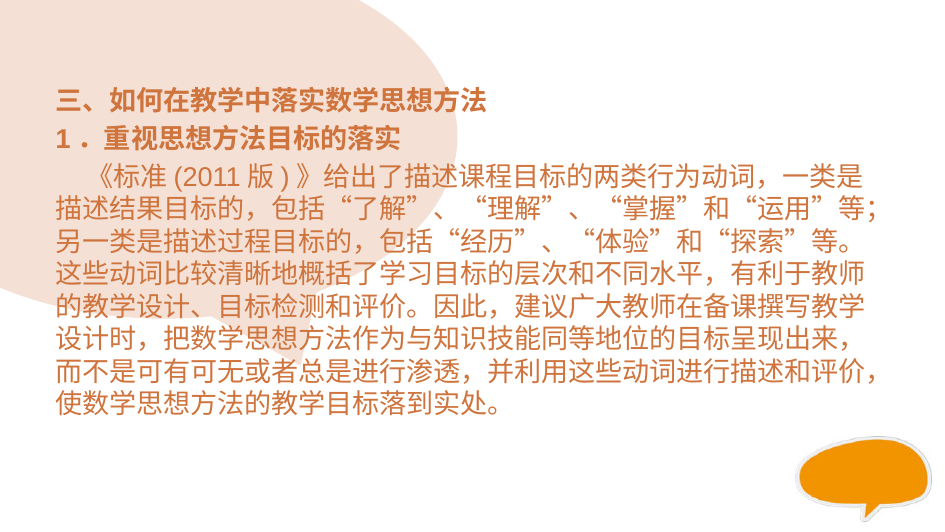

#

三、如何在教学中落实数学思想方法
1．重视思想方法目标的落实
    《标准(2011版)》给出了描述课程目标的两类行为动词，一类是描述结果目标的，包括“了解”、“理解”、“掌握”和“运用”等；另一类是描述过程目标的，包括“经历”、“体验”和“探索”等。这些动词比较清晰地概括了学习目标的层次和不同水平，有利于教师的教学设计、目标检测和评价。因此，建议广大教师在备课撰写教学设计时，把数学思想方法作为与知识技能同等地位的目标呈现出来，而不是可有可无或者总是进行渗透，并利用这些动词进行描述和评价，使数学思想方法的教学目标落到实处。